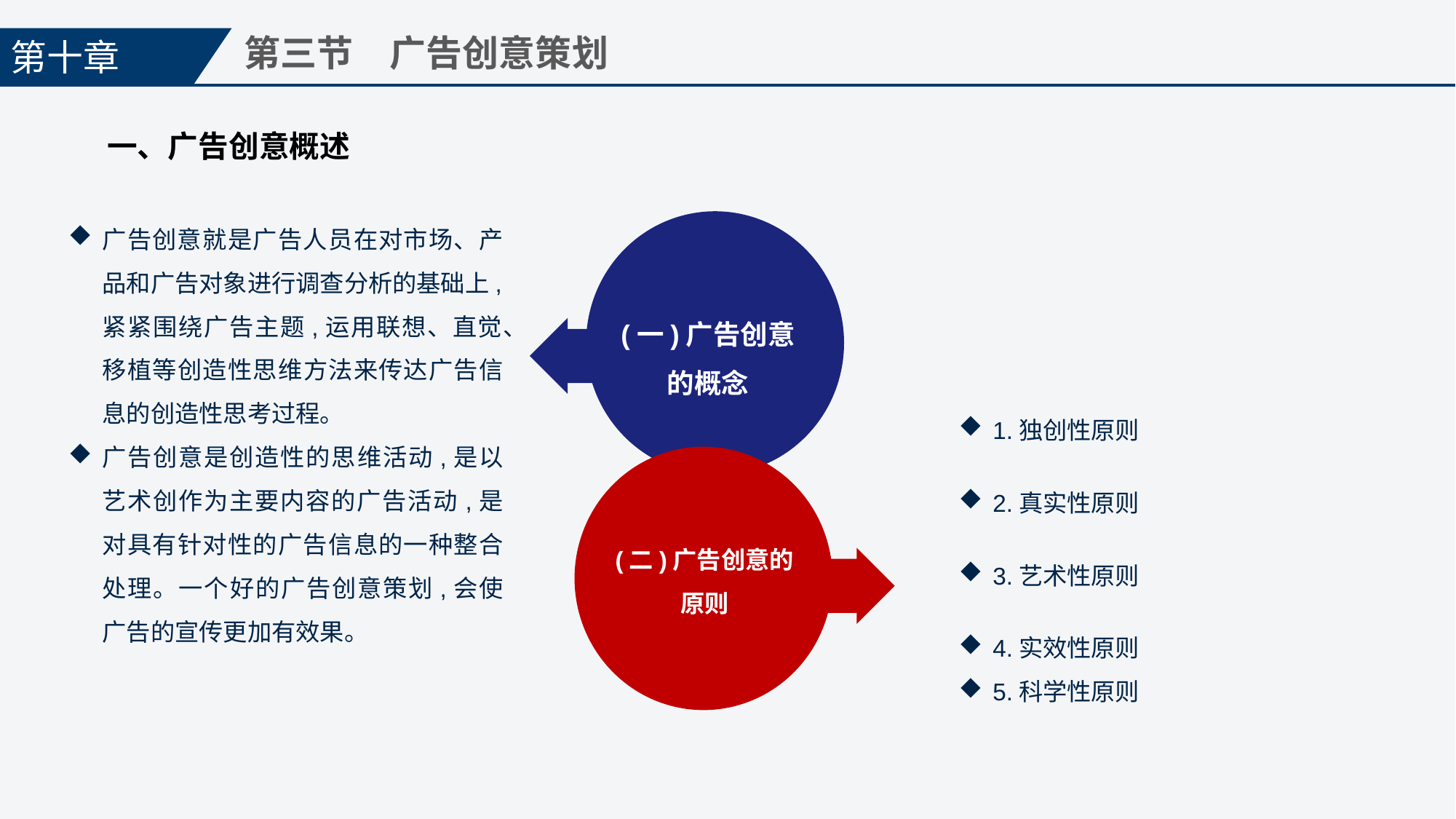

第十章
第三节　广告创意策划
一、广告创意概述
广告创意就是广告人员在对市场、产品和广告对象进行调查分析的基础上,紧紧围绕广告主题,运用联想、直觉、移植等创造性思维方法来传达广告信息的创造性思考过程。
广告创意是创造性的思维活动,是以艺术创作为主要内容的广告活动,是对具有针对性的广告信息的一种整合处理。一个好的广告创意策划,会使广告的宣传更加有效果。

(一)广告创意的概念

1.独创性原则
2.真实性原则
3.艺术性原则
4.实效性原则
5.科学性原则

(二)广告创意的
原则